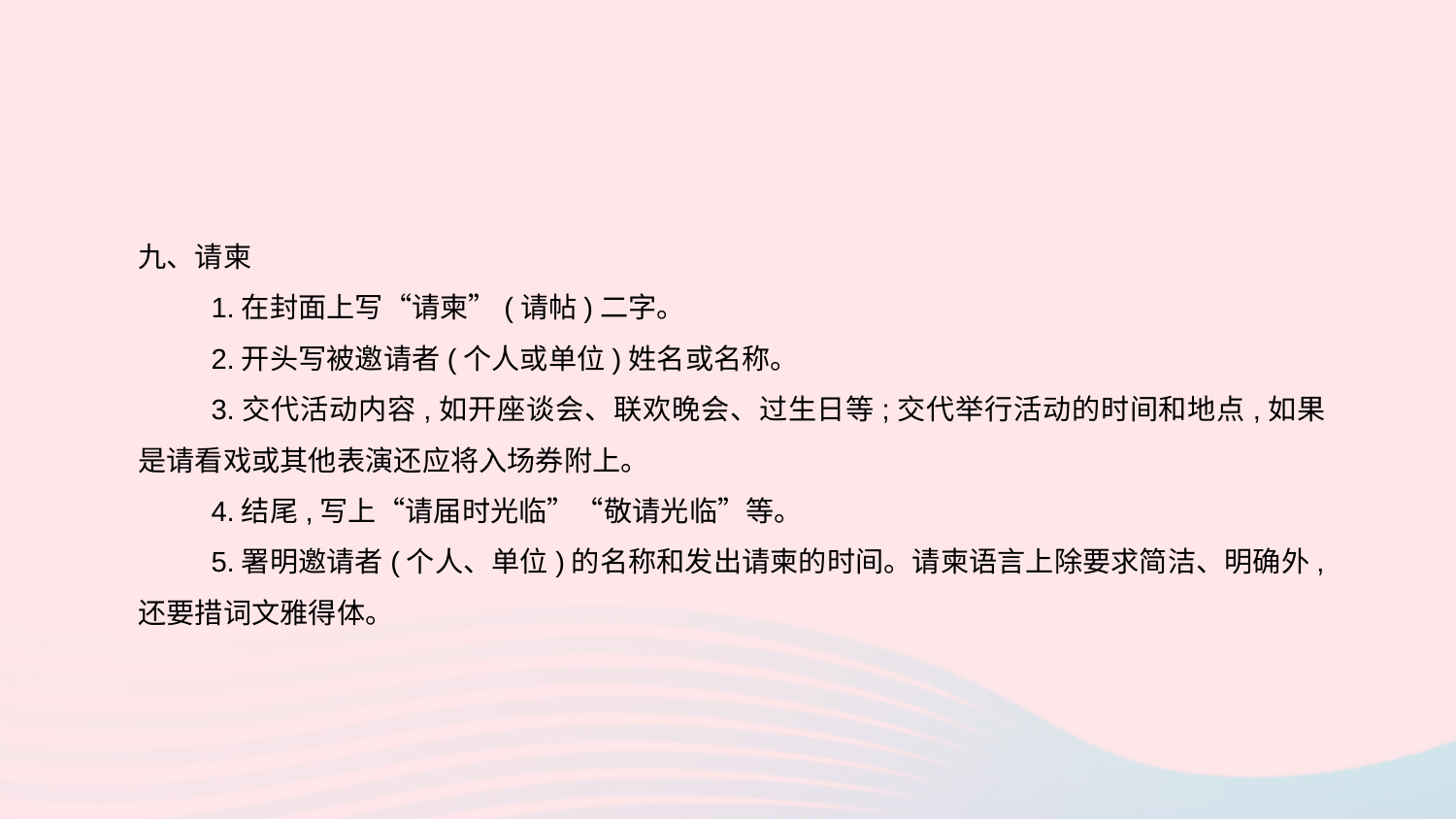

九、请柬
1.在封面上写“请柬”(请帖)二字。
2.开头写被邀请者(个人或单位)姓名或名称。
3.交代活动内容,如开座谈会、联欢晚会、过生日等;交代举行活动的时间和地点,如果是请看戏或其他表演还应将入场券附上。
4.结尾,写上“请届时光临”“敬请光临”等。
5.署明邀请者(个人、单位)的名称和发出请柬的时间。请柬语言上除要求简洁、明确外,还要措词文雅得体。